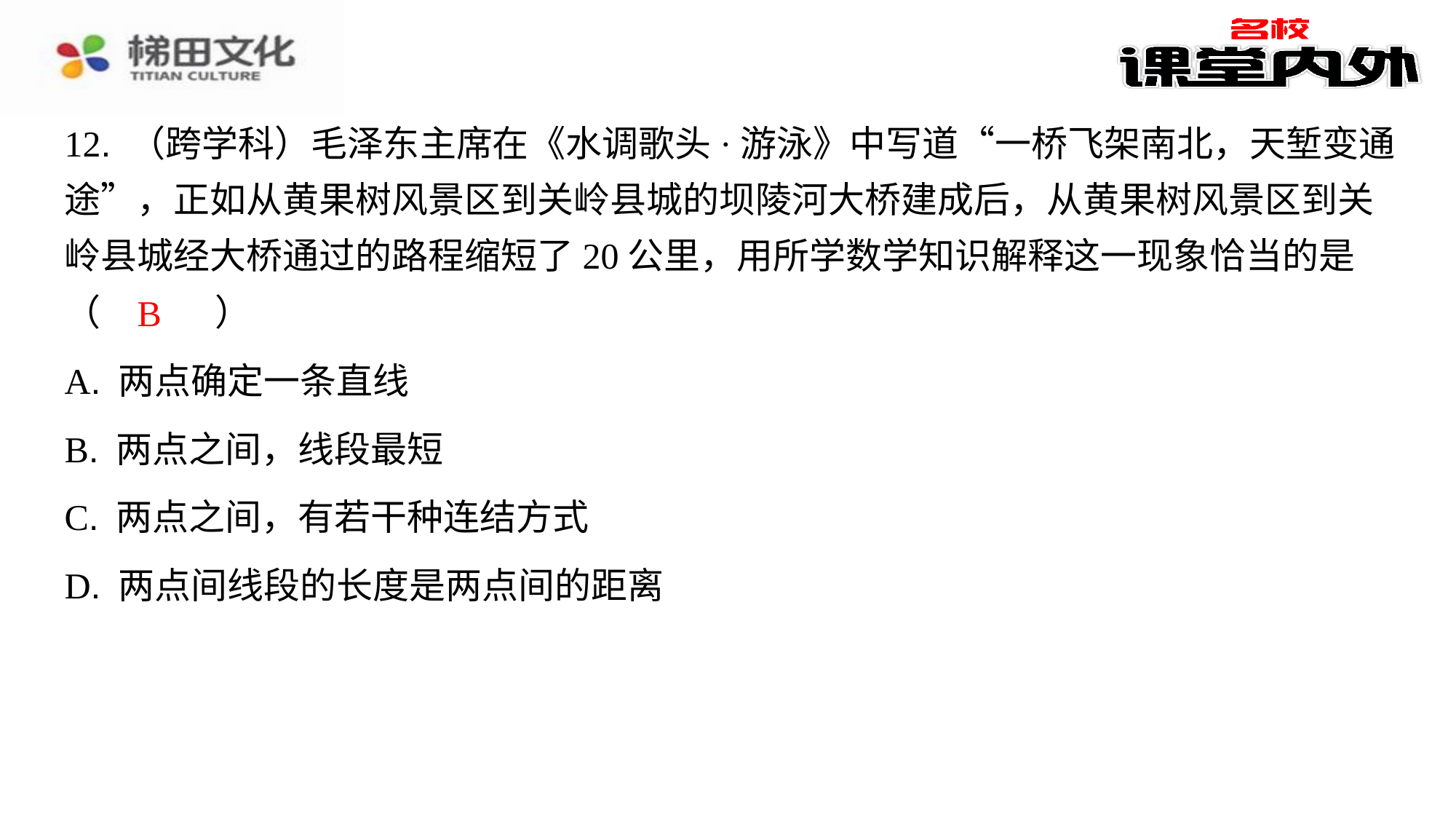

12. （跨学科）毛泽东主席在《水调歌头·游泳》中写道“一桥飞架南北，天堑变通
途”，正如从黄果树风景区到关岭县城的坝陵河大桥建成后，从黄果树风景区到关
岭县城经大桥通过的路程缩短了20公里，用所学数学知识解释这一现象恰当的是
（　B　）
B
| A. 两点确定一条直线 |
| --- |
| B. 两点之间，线段最短 |
| C. 两点之间，有若干种连结方式 |
| D. 两点间线段的长度是两点间的距离 |